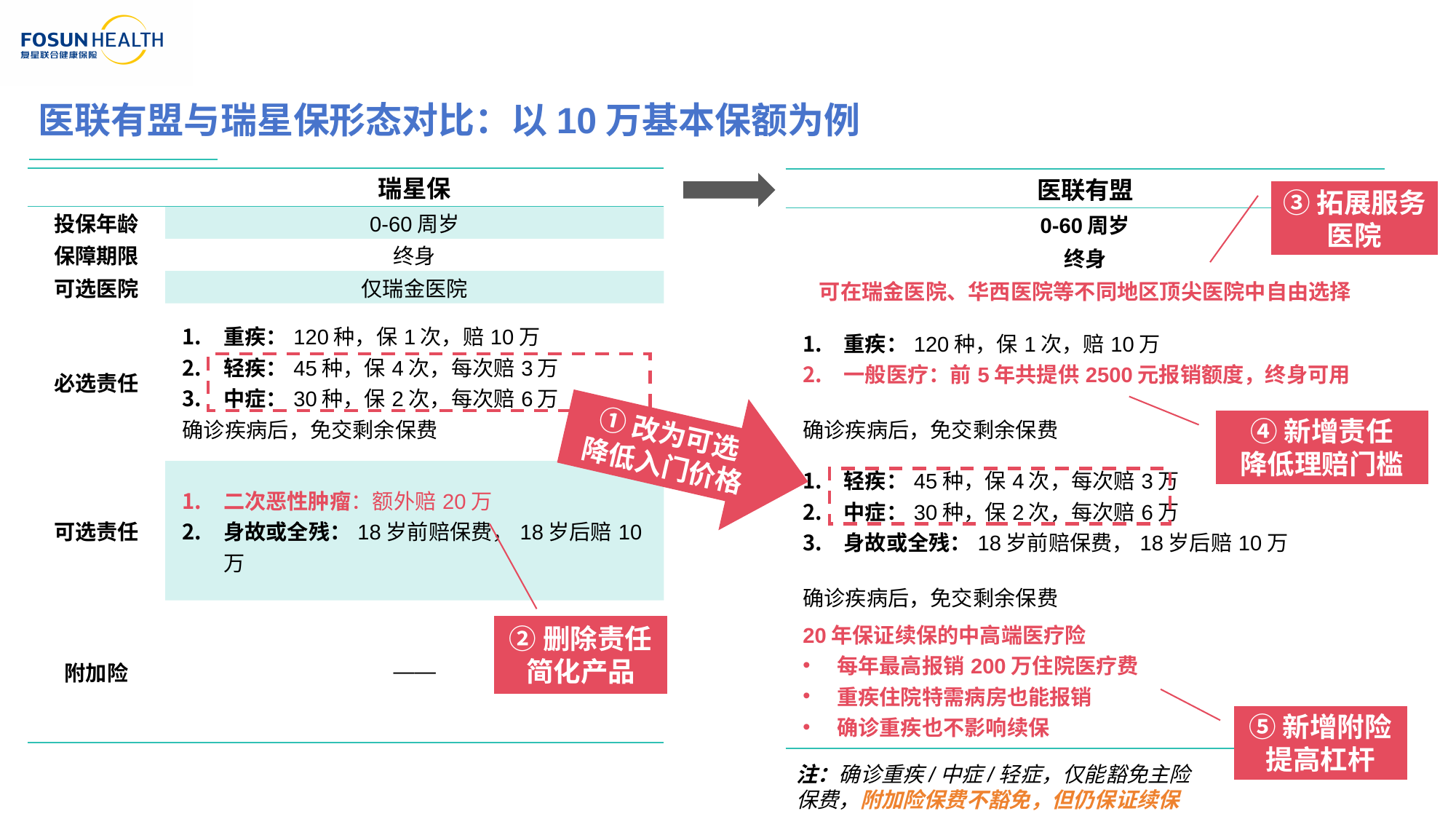

医联有盟与瑞星保形态对比：以10万基本保额为例
|  | 瑞星保 |
| --- | --- |
| 投保年龄 | 0-60周岁 |
| 保障期限 | 终身 |
| 可选医院 | 仅瑞金医院 |
| 必选责任 | 重疾：120种，保1次，赔10万 轻疾：45种，保4次，每次赔3万 中症：30种，保2次，每次赔6万 确诊疾病后，免交剩余保费 |
| 可选责任 | 二次恶性肿瘤：额外赔20万 身故或全残：18岁前赔保费，18岁后赔10万 |
| 附加险 | —— |
| 医联有盟 |
| --- |
| 0-60周岁 |
| 终身 |
| 可在瑞金医院、华西医院等不同地区顶尖医院中自由选择 |
| 重疾：120种，保1次，赔10万 一般医疗：前5年共提供2500元报销额度，终身可用 确诊疾病后，免交剩余保费 |
| 轻疾：45种，保4次，每次赔3万 中症：30种，保2次，每次赔6万 身故或全残：18岁前赔保费，18岁后赔10万 确诊疾病后，免交剩余保费 |
| 20年保证续保的中高端医疗险 每年最高报销200万住院医疗费 重疾住院特需病房也能报销 确诊重疾也不影响续保 |

③拓展服务医院

①改为可选
降低入门价格
④新增责任
降低理赔门槛

②删除责任
简化产品
⑤新增附险
提高杠杆
注：确诊重疾/中症/轻症，仅能豁免主险保费，附加险保费不豁免，但仍保证续保
15